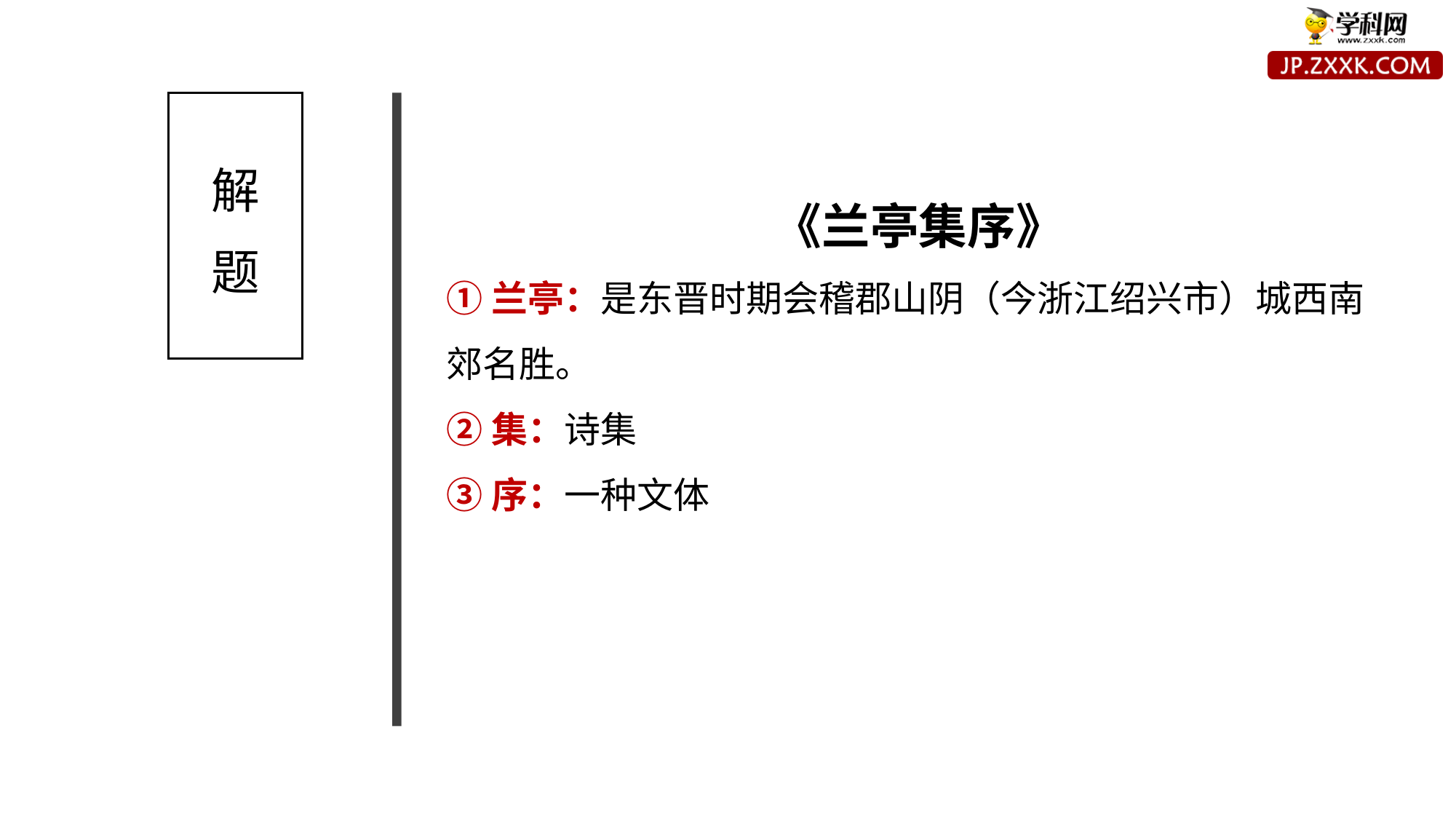

解题
《兰亭集序》
①兰亭：是东晋时期会稽郡山阴（今浙江绍兴市）城西南郊名胜。
②集：诗集
③序：一种文体